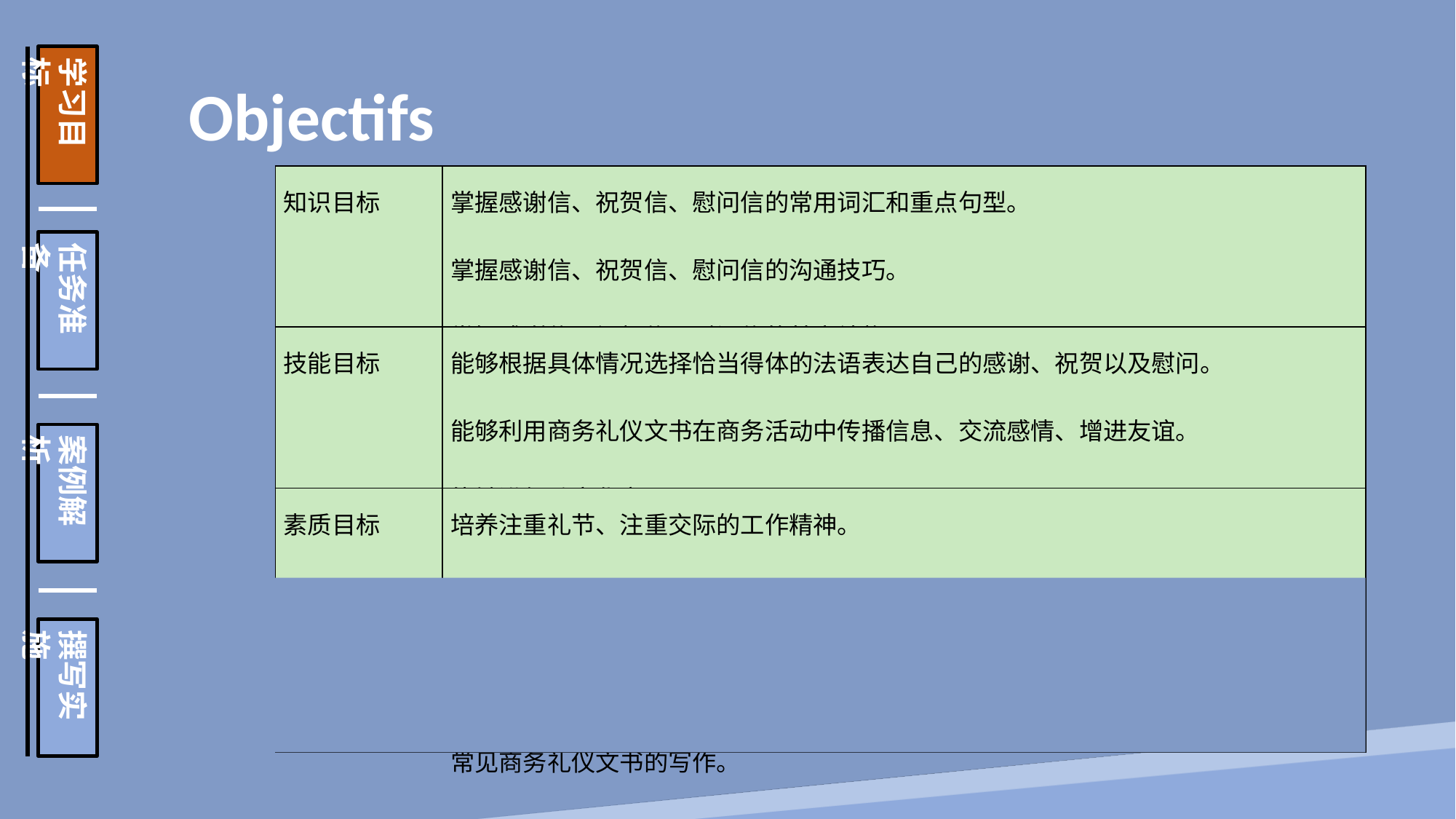

学习目标
任务准备
案例解析
撰写实施
Objectifs
| 知识目标 | 掌握感谢信、祝贺信、慰问信的常用词汇和重点句型。 掌握感谢信、祝贺信、慰问信的沟通技巧。 掌握感谢信、祝贺信、慰问信的基本结构。 |
| --- | --- |
| 技能目标 | 能够根据具体情况选择恰当得体的法语表达自己的感谢、祝贺以及慰问。 能够利用商务礼仪文书在商务活动中传播信息、交流感情、增进友谊。 能够进行跨文化交际。 |
| 素质目标 | 培养注重礼节、注重交际的工作精神。 培养遵礼、崇礼的人际交往精神和跨文化交际思维。 |
| 重、难点 | 感谢信、祝贺信、慰问信的得体表达。 常用商务礼仪用语的习得。 常见商务礼仪文书的写作。 |